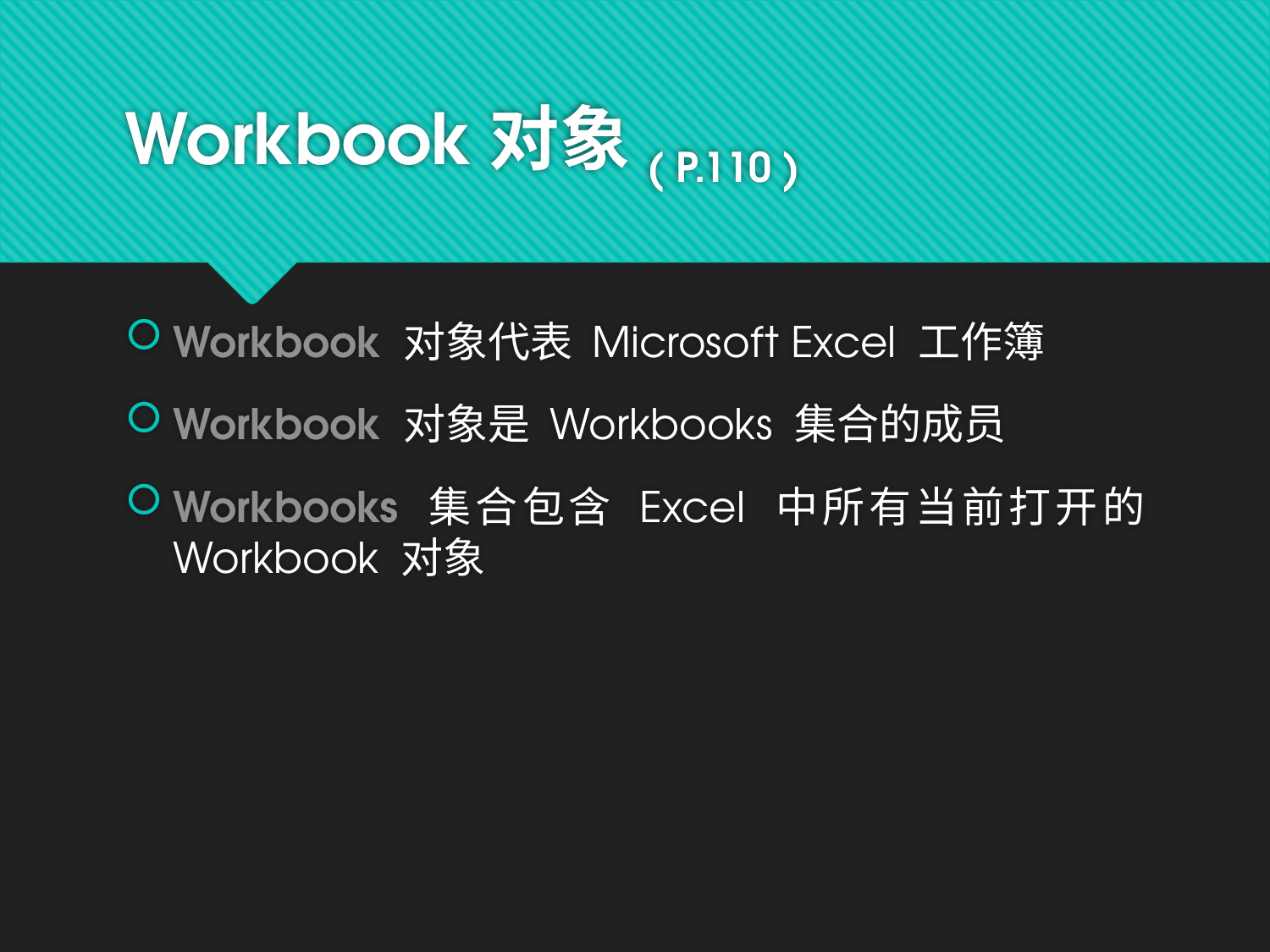

# Workbook对象( P.110 )
Workbook 对象代表 Microsoft Excel 工作簿
Workbook 对象是 Workbooks 集合的成员
Workbooks 集合包含 Excel 中所有当前打开的 Workbook 对象